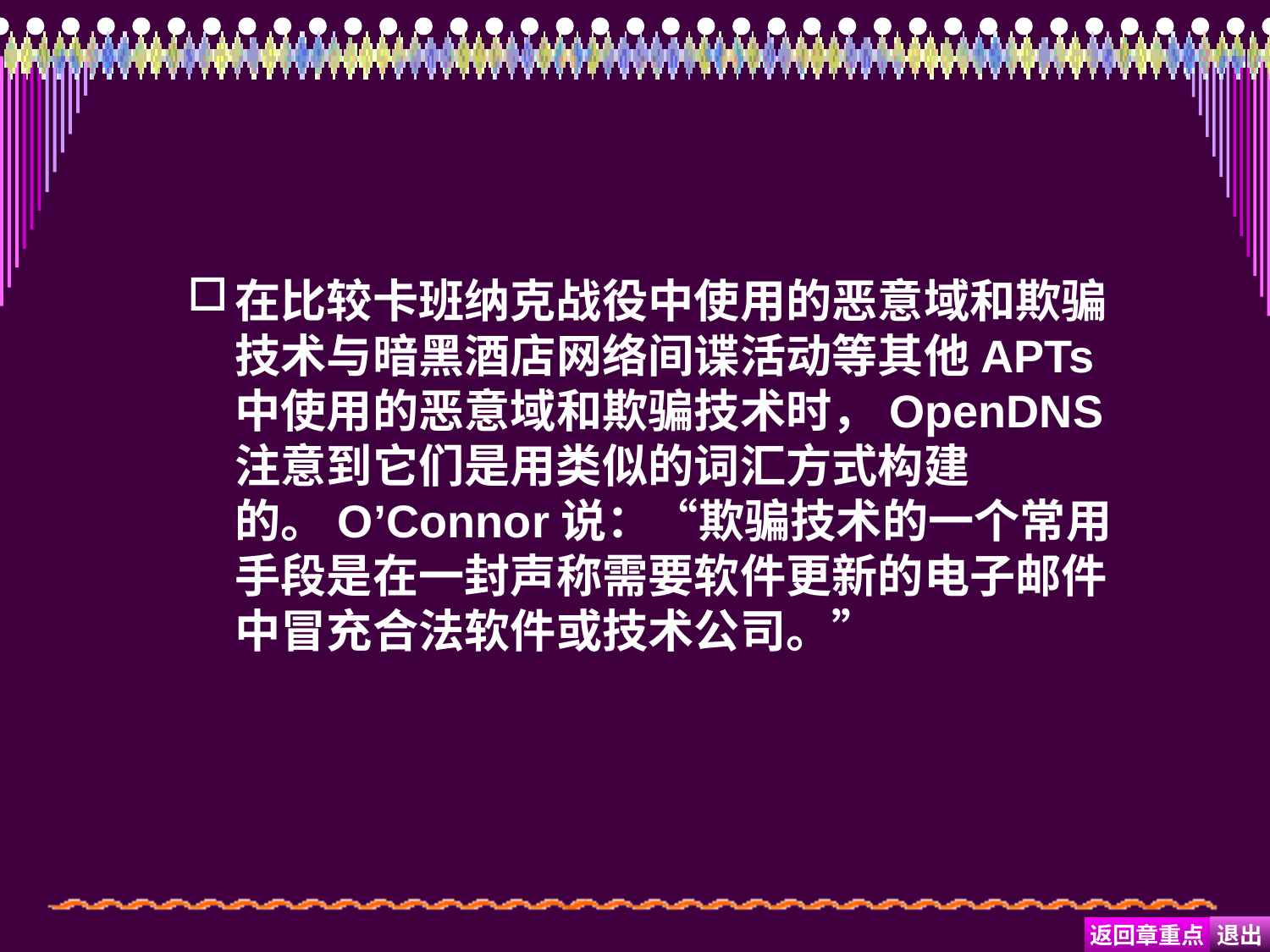

#
在比较卡班纳克战役中使用的恶意域和欺骗技术与暗黑酒店网络间谍活动等其他APTs中使用的恶意域和欺骗技术时，OpenDNS注意到它们是用类似的词汇方式构建的。O’Connor说：“欺骗技术的一个常用手段是在一封声称需要软件更新的电子邮件中冒充合法软件或技术公司。”